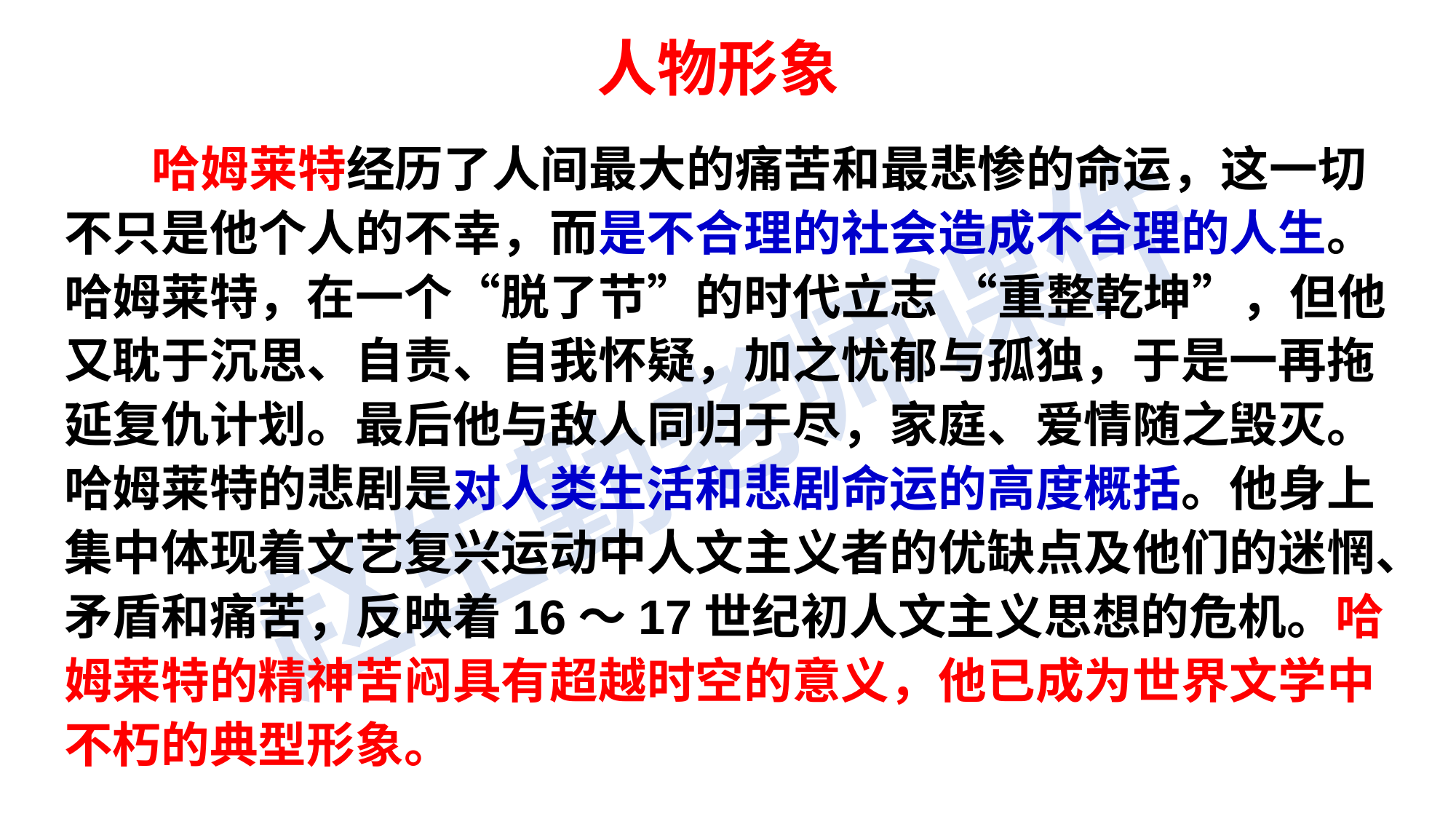

人物形象
       哈姆莱特经历了人间最大的痛苦和最悲惨的命运，这一切不只是他个人的不幸，而是不合理的社会造成不合理的人生。哈姆莱特，在一个“脱了节”的时代立志 “重整乾坤”，但他又耽于沉思、自责、自我怀疑，加之忧郁与孤独，于是一再拖延复仇计划。最后他与敌人同归于尽，家庭、爱情随之毁灭。哈姆莱特的悲剧是对人类生活和悲剧命运的高度概括。他身上集中体现着文艺复兴运动中人文主义者的优缺点及他们的迷惘、矛盾和痛苦，反映着16～17世纪初人文主义思想的危机。哈姆莱特的精神苦闷具有超越时空的意义，他已成为世界文学中不朽的典型形象。